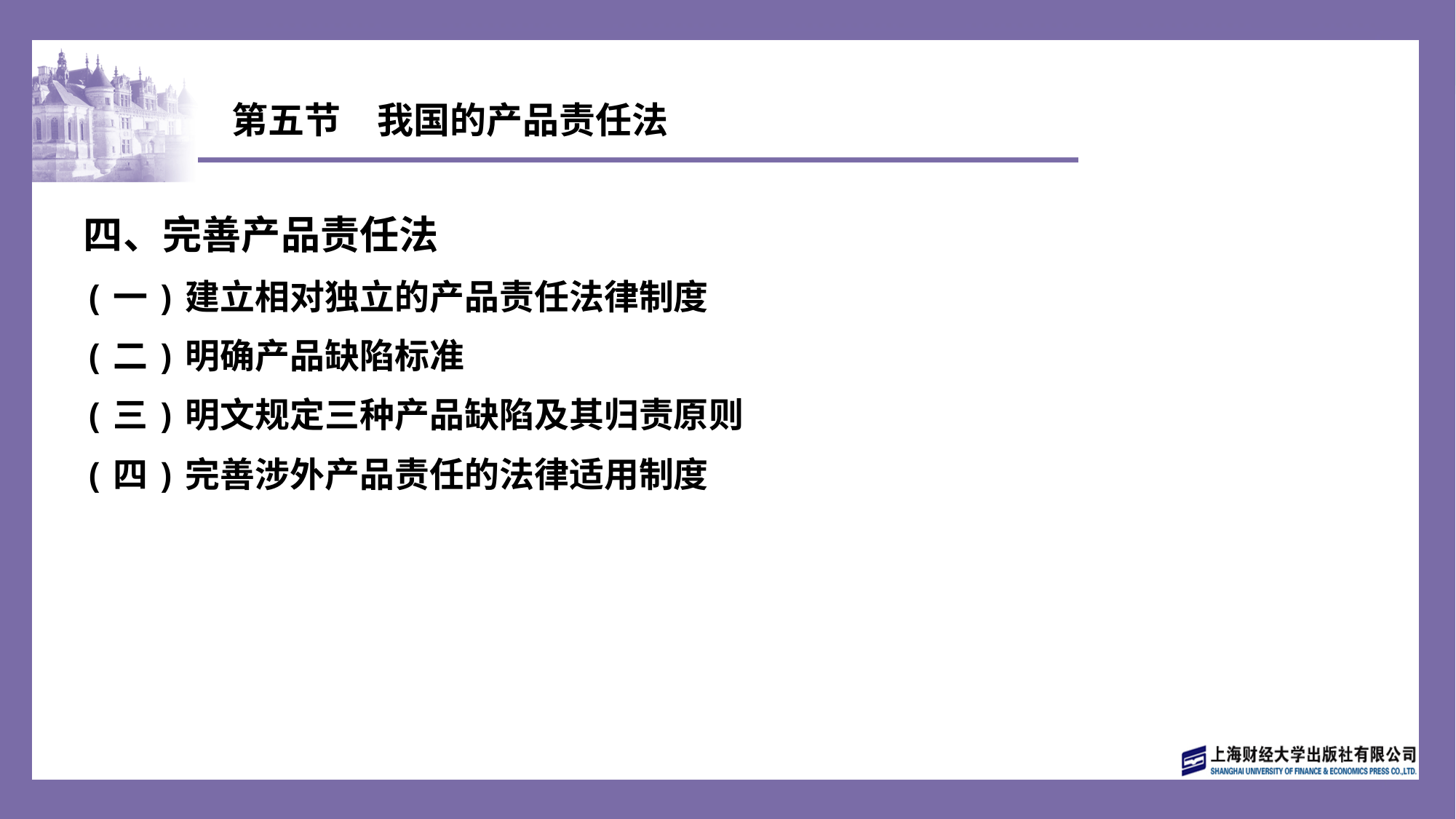

# 第五节　我国的产品责任法
四、完善产品责任法
(一)建立相对独立的产品责任法律制度
(二)明确产品缺陷标准
(三)明文规定三种产品缺陷及其归责原则
(四)完善涉外产品责任的法律适用制度